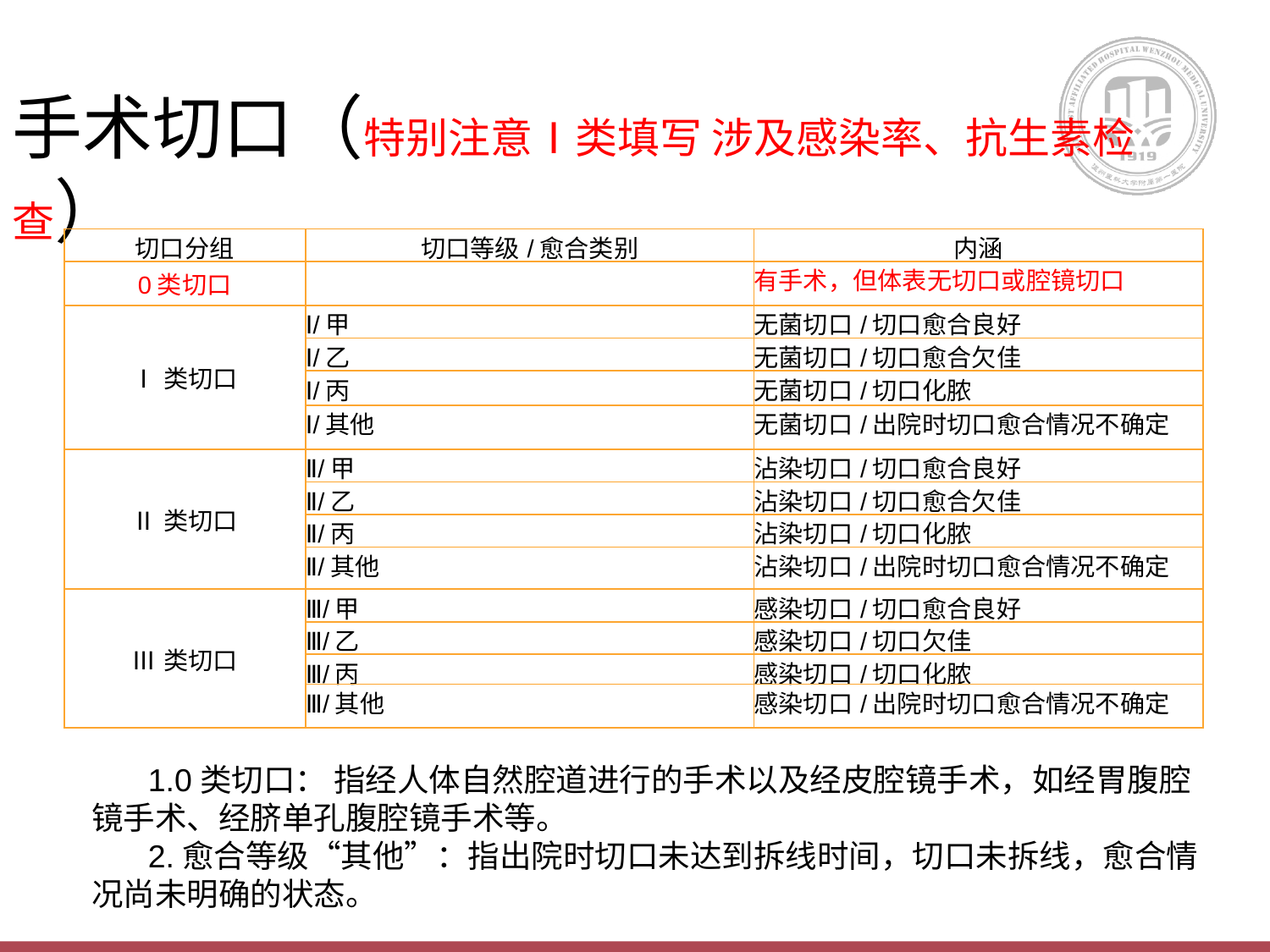

手术切口（特别注意Ⅰ类填写 涉及感染率、抗生素检查）
| 切口分组 | 切口等级/愈合类别 | 内涵 |
| --- | --- | --- |
| 0类切口 |  | 有手术，但体表无切口或腔镜切口 |
| Ⅰ类切口 | Ⅰ/甲 | 无菌切口/切口愈合良好 |
|  | Ⅰ/乙 | 无菌切口/切口愈合欠佳 |
|  | Ⅰ/丙 | 无菌切口/切口化脓 |
|  | Ⅰ/其他 | 无菌切口/出院时切口愈合情况不确定 |
| Ⅱ类切口 | Ⅱ/甲 | 沾染切口/切口愈合良好 |
|  | Ⅱ/乙 | 沾染切口/切口愈合欠佳 |
|  | Ⅱ/丙 | 沾染切口/切口化脓 |
|  | Ⅱ/其他 | 沾染切口/出院时切口愈合情况不确定 |
| Ⅲ类切口 | Ⅲ/甲 | 感染切口/切口愈合良好 |
|  | Ⅲ/乙 | 感染切口/切口欠佳 |
|  | Ⅲ/丙 | 感染切口/切口化脓 |
|  | Ⅲ/其他 | 感染切口/出院时切口愈合情况不确定 |
1.0类切口： 指经人体自然腔道进行的手术以及经皮腔镜手术，如经胃腹腔镜手术、经脐单孔腹腔镜手术等。
2.愈合等级“其他”：指出院时切口未达到拆线时间，切口未拆线，愈合情况尚未明确的状态。